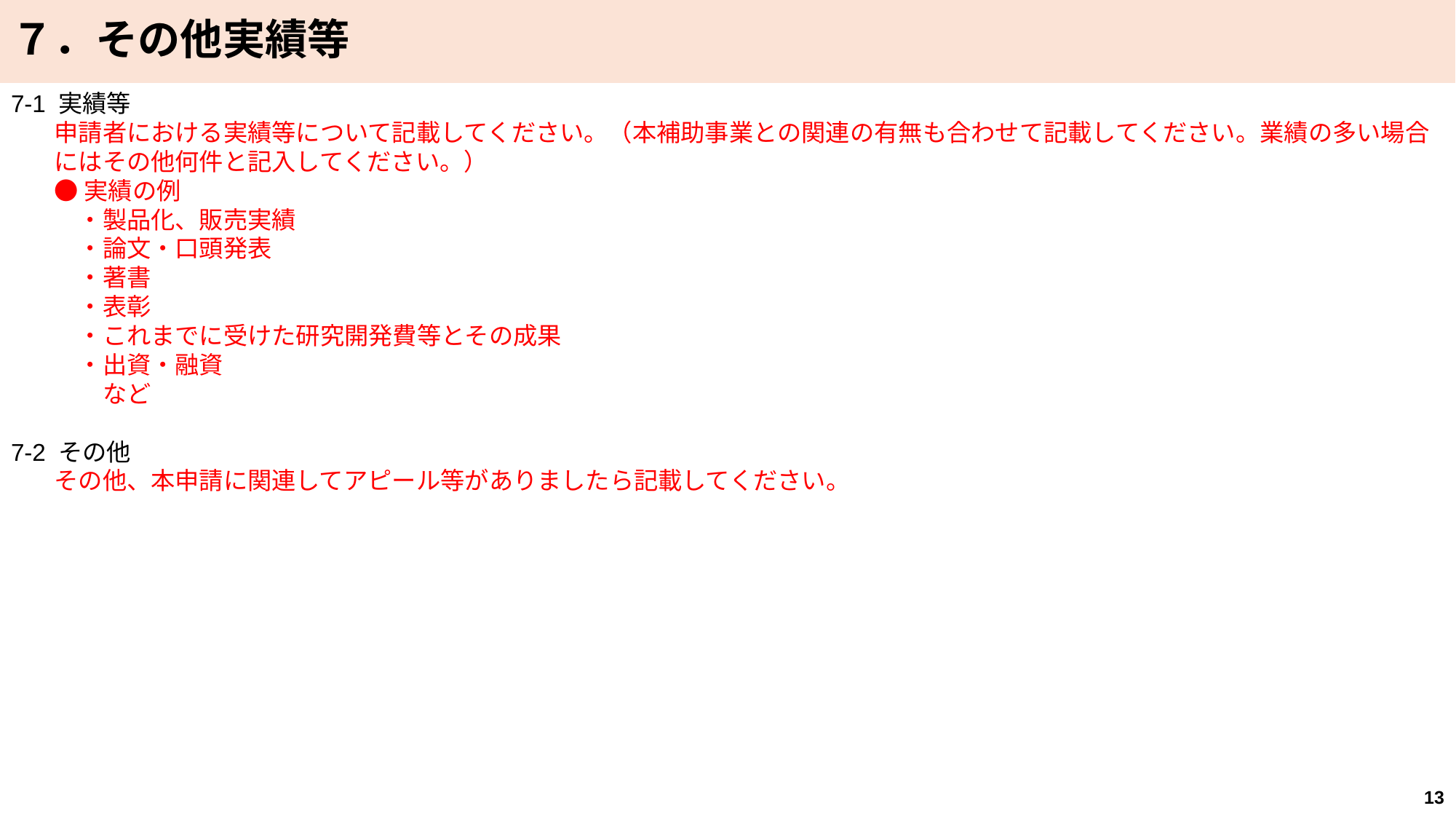

７．その他実績等
SERAさん書式
7-1 実績等
申請者における実績等について記載してください。（本補助事業との関連の有無も合わせて記載してください。業績の多い場合にはその他何件と記入してください。）
●実績の例
　・製品化、販売実績
　・論文・口頭発表
　・著書
　・表彰
　・これまでに受けた研究開発費等とその成果
　・出資・融資
　　など

7-2 その他
その他、本申請に関連してアピール等がありましたら記載してください。

13